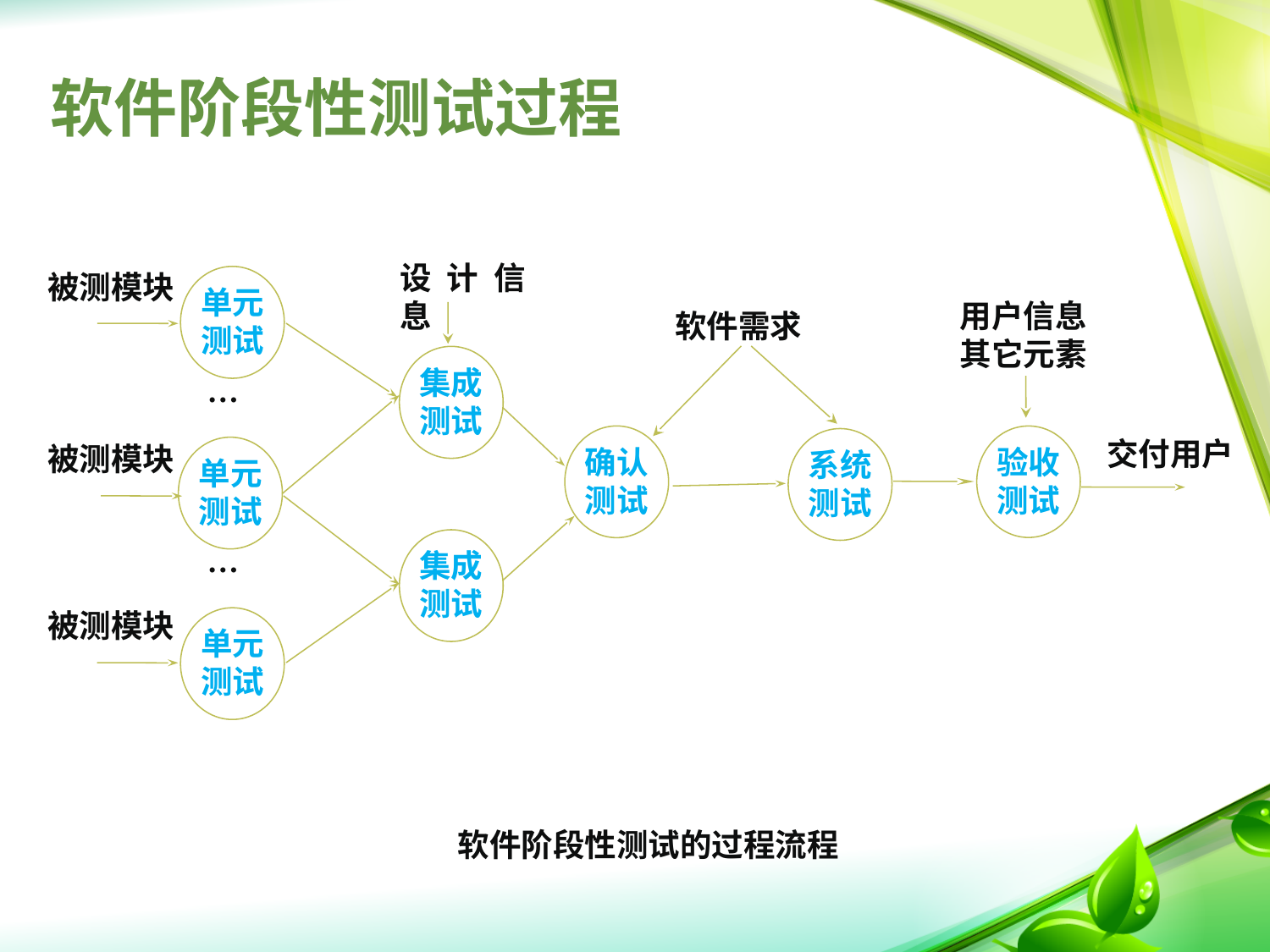

# 软件阶段性测试过程
设计信息
单元
测试
被测模块
用户信息其它元素

软件需求

集成
测试
…

确认
测试
验收
测试
系统
测试
单元
测试
被测模块

集成
测试
…

被测模块
单元
测试

交付用户

软件阶段性测试的过程流程